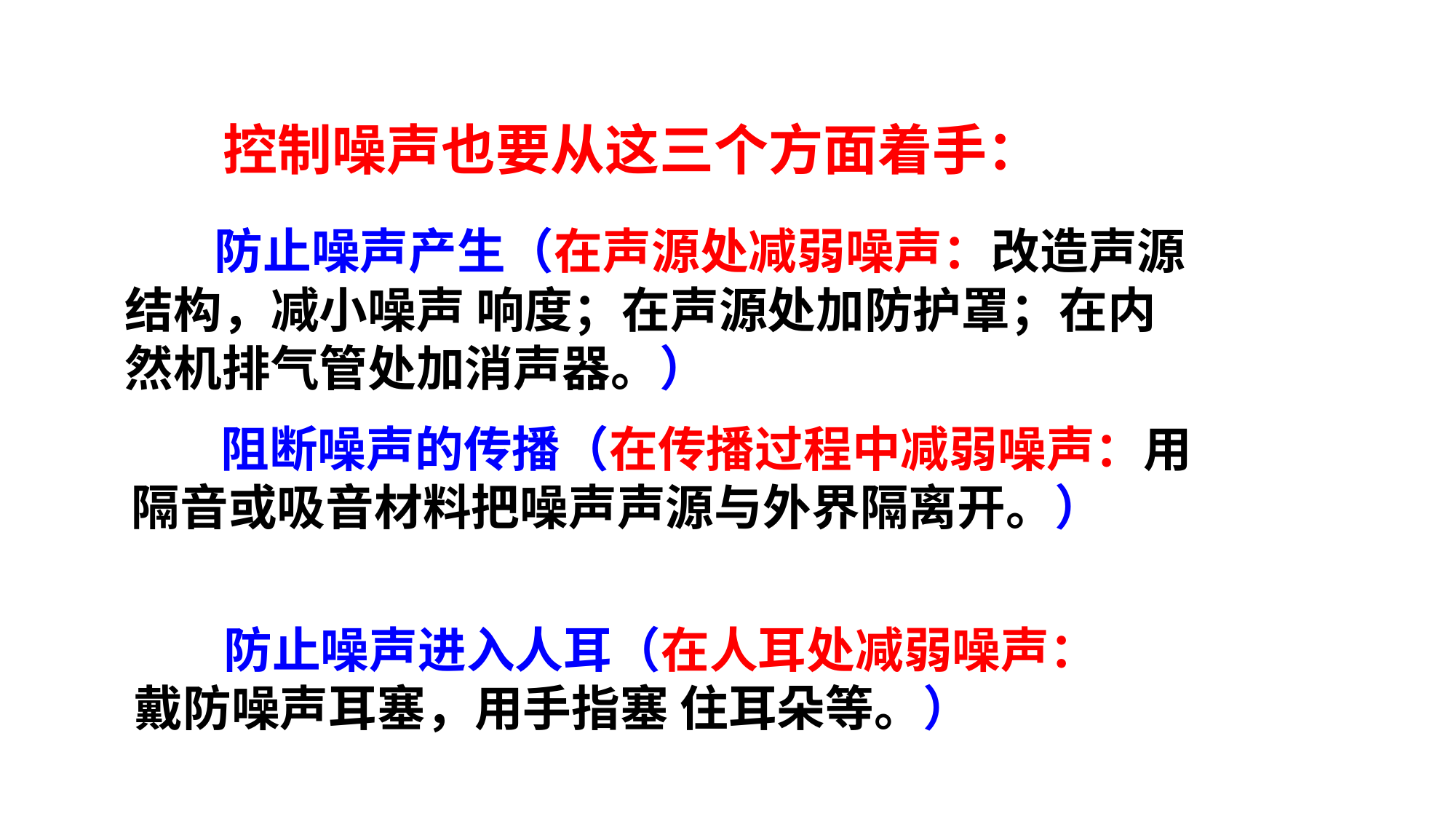

控制噪声也要从这三个方面着手：
       防止噪声产生（在声源处减弱噪声：改造声源结构，减小噪声 响度；在声源处加防护罩；在内然机排气管处加消声器。）

       阻断噪声的传播（在传播过程中减弱噪声：用隔音或吸音材料把噪声声源与外界隔离开。）
       防止噪声进入人耳（在人耳处减弱噪声：戴防噪声耳塞，用手指塞 住耳朵等。）